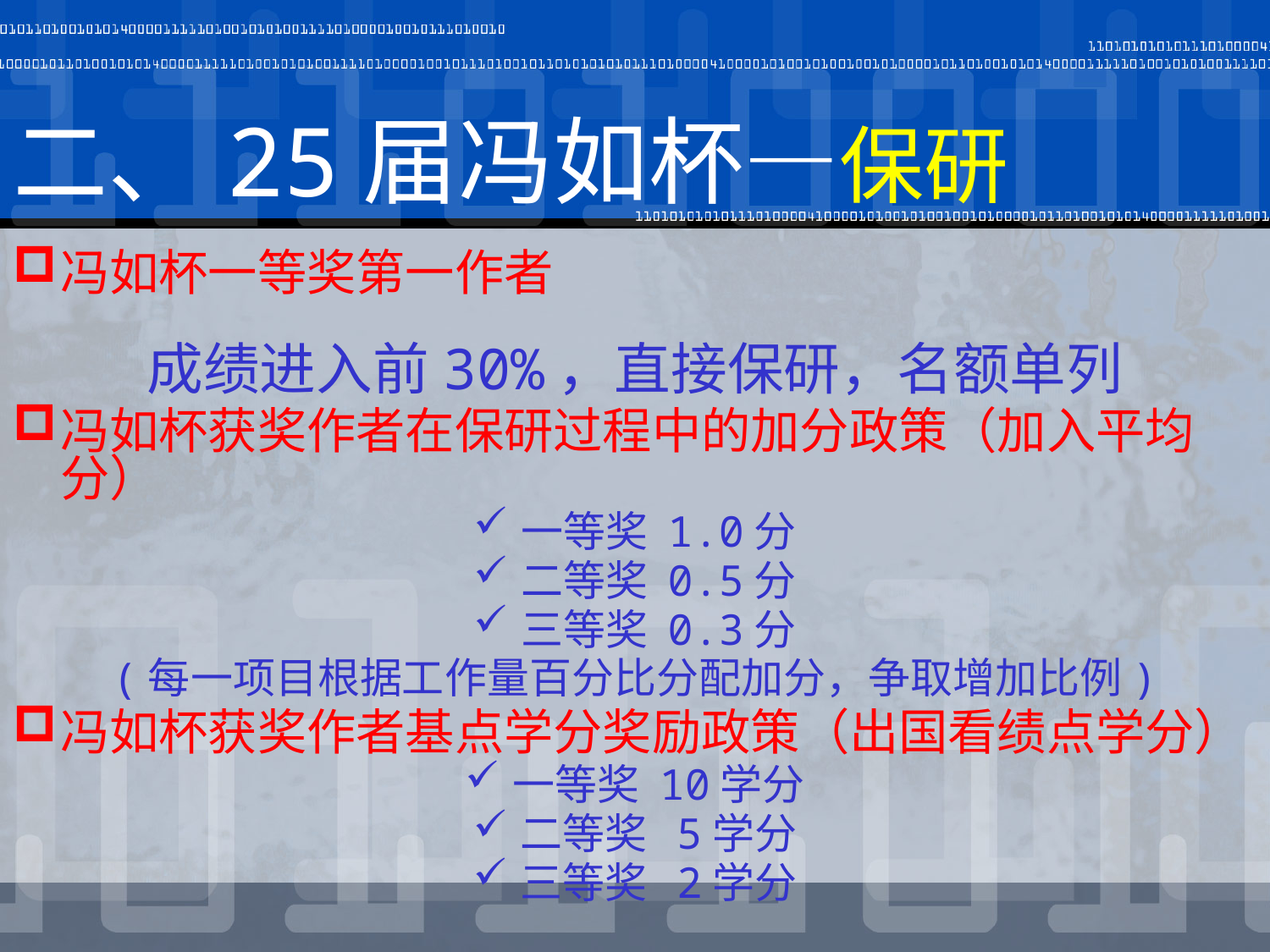

# 二、25届冯如杯—保研

冯如杯一等奖第一作者
成绩进入前30%，直接保研，名额单列
冯如杯获奖作者在保研过程中的加分政策（加入平均分）
一等奖 1.0分
二等奖 0.5分
三等奖 0.3分
(每一项目根据工作量百分比分配加分，争取增加比例)
冯如杯获奖作者基点学分奖励政策（出国看绩点学分）
一等奖 10学分
二等奖  5学分
三等奖  2学分